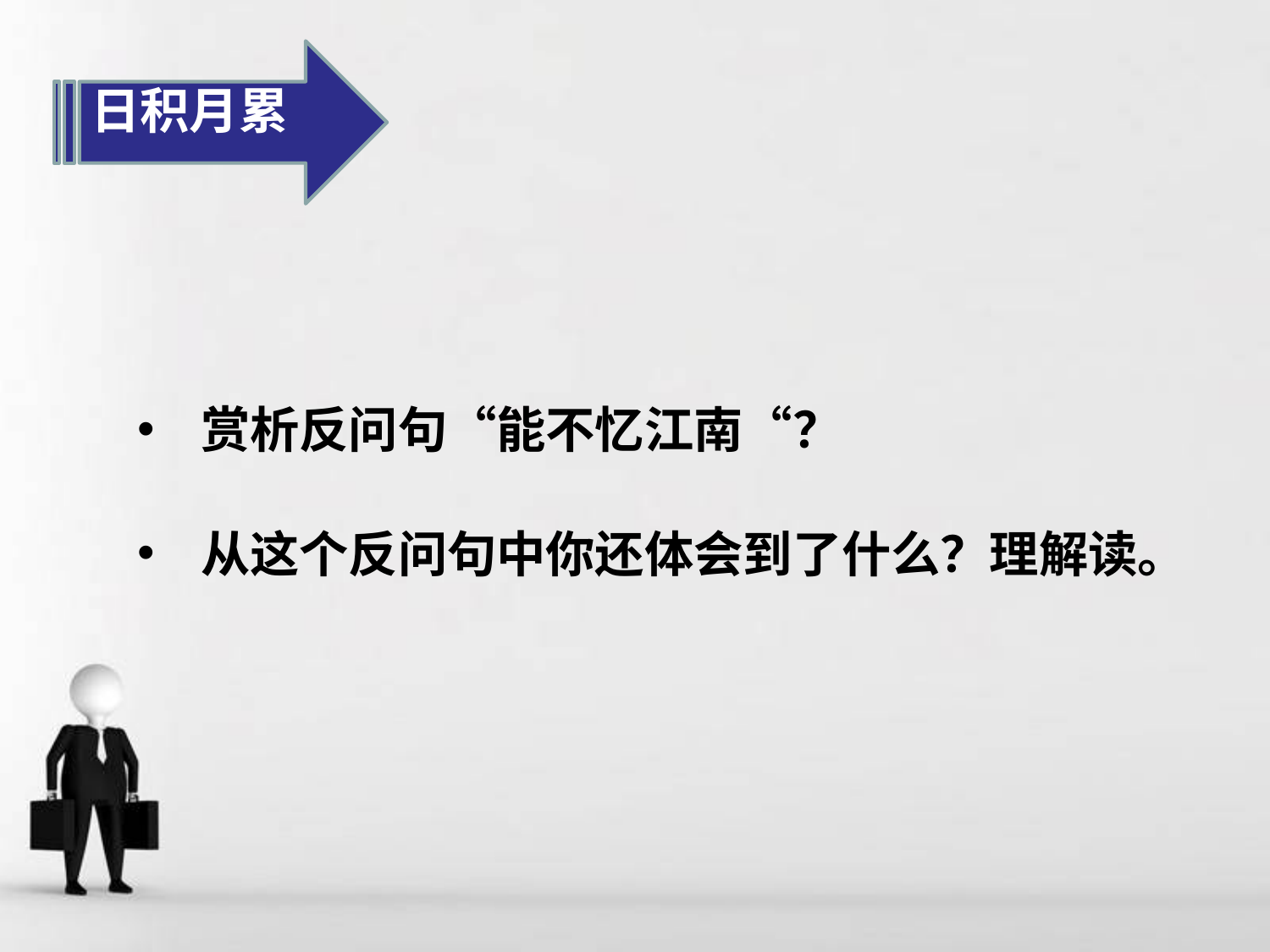

日积月累
赏析反问句“能不忆江南“？
从这个反问句中你还体会到了什么？理解读。